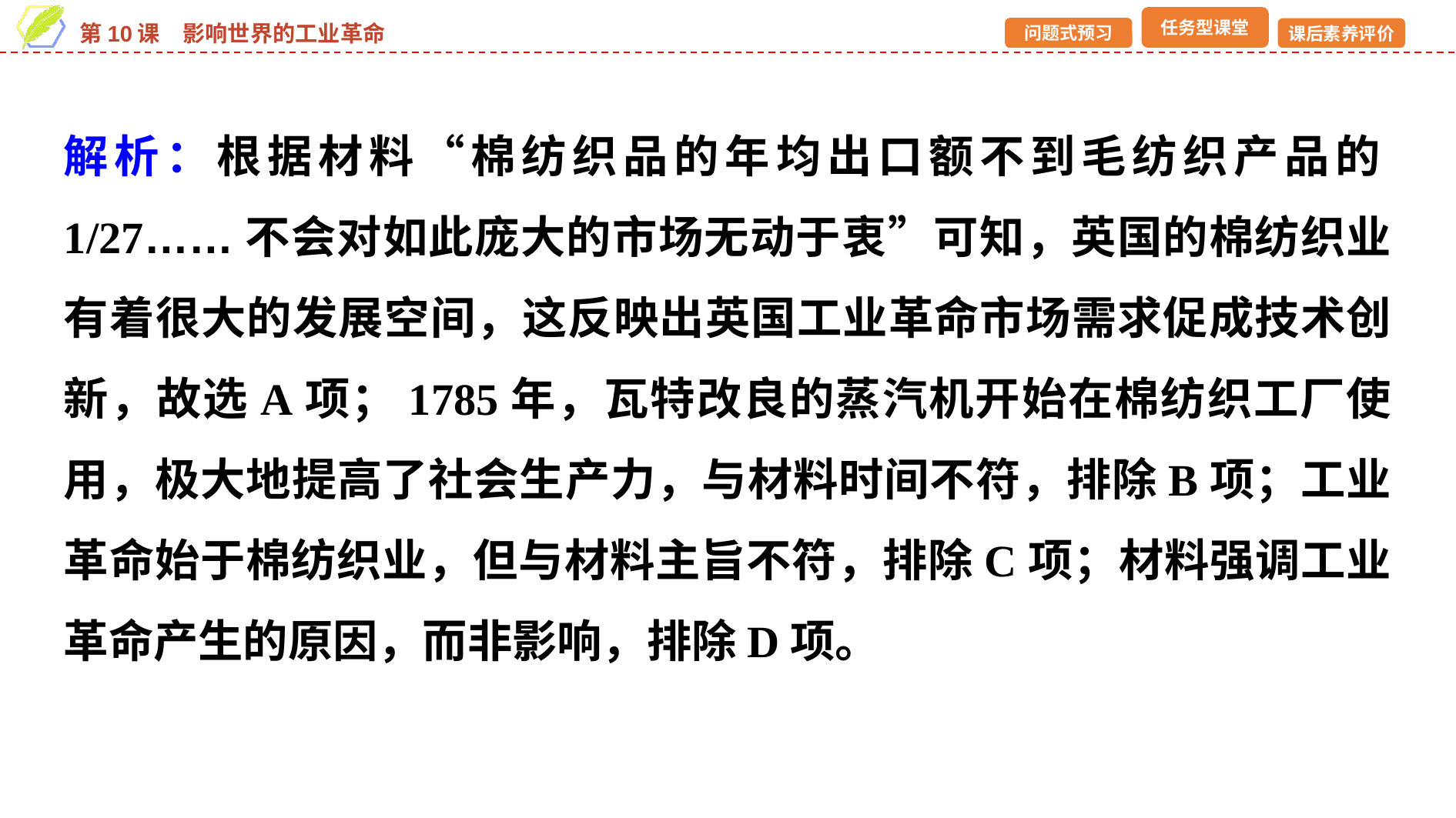

解析：根据材料“棉纺织品的年均出口额不到毛纺织产品的1/27……不会对如此庞大的市场无动于衷”可知，英国的棉纺织业有着很大的发展空间，这反映出英国工业革命市场需求促成技术创新，故选A项；1785年，瓦特改良的蒸汽机开始在棉纺织工厂使用，极大地提高了社会生产力，与材料时间不符，排除B项；工业革命始于棉纺织业，但与材料主旨不符，排除C项；材料强调工业革命产生的原因，而非影响，排除D项。